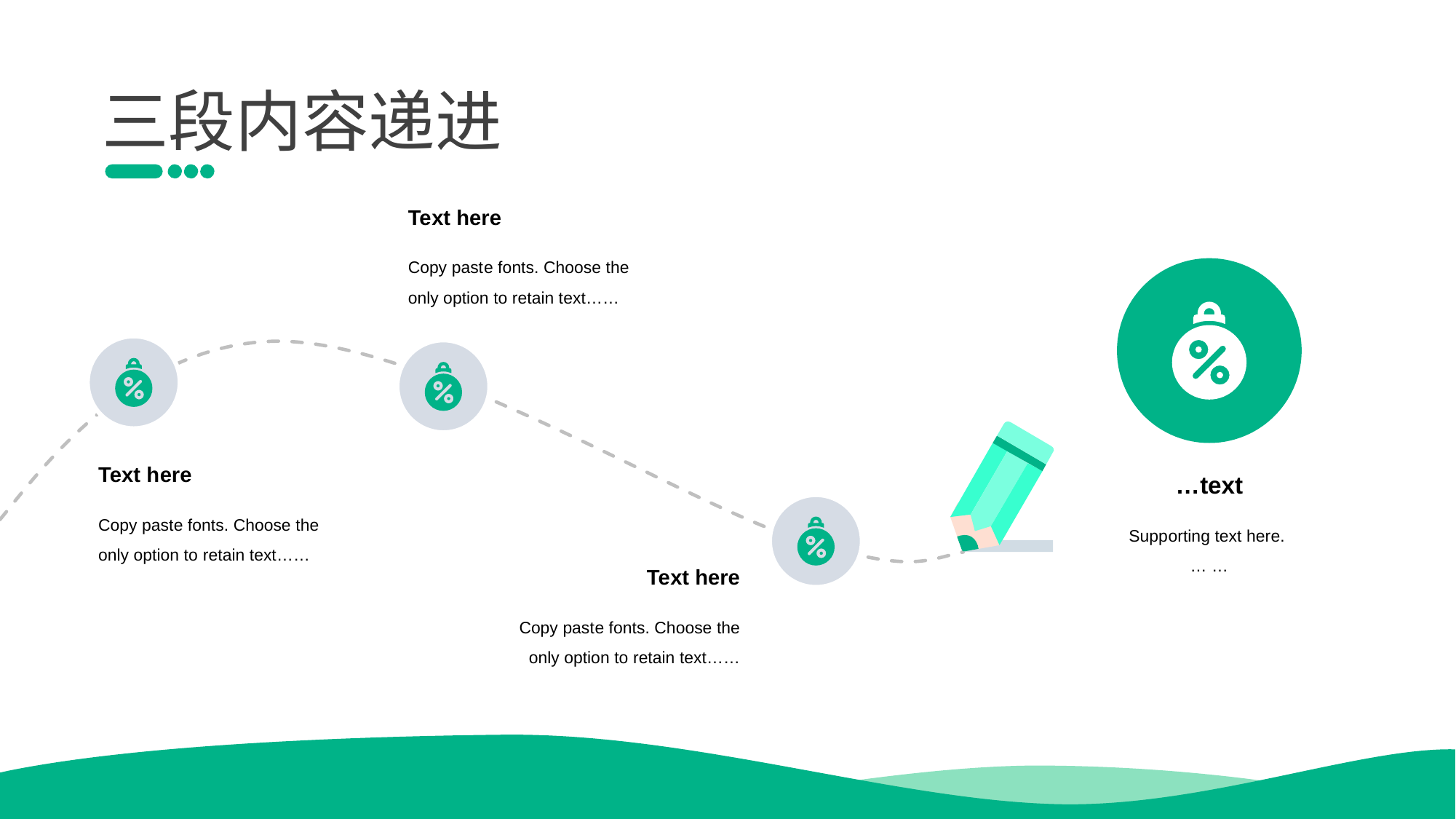

三段内容递进
Te xt here
Copy past e fonts. Choose the only option to retain text……

Text h ere
… text

Copy paste fonts. Choose the only option to  retain text……
Supp orting text here.
… …

Te xt here
Copy past e fonts. Choose the only option to retain text……